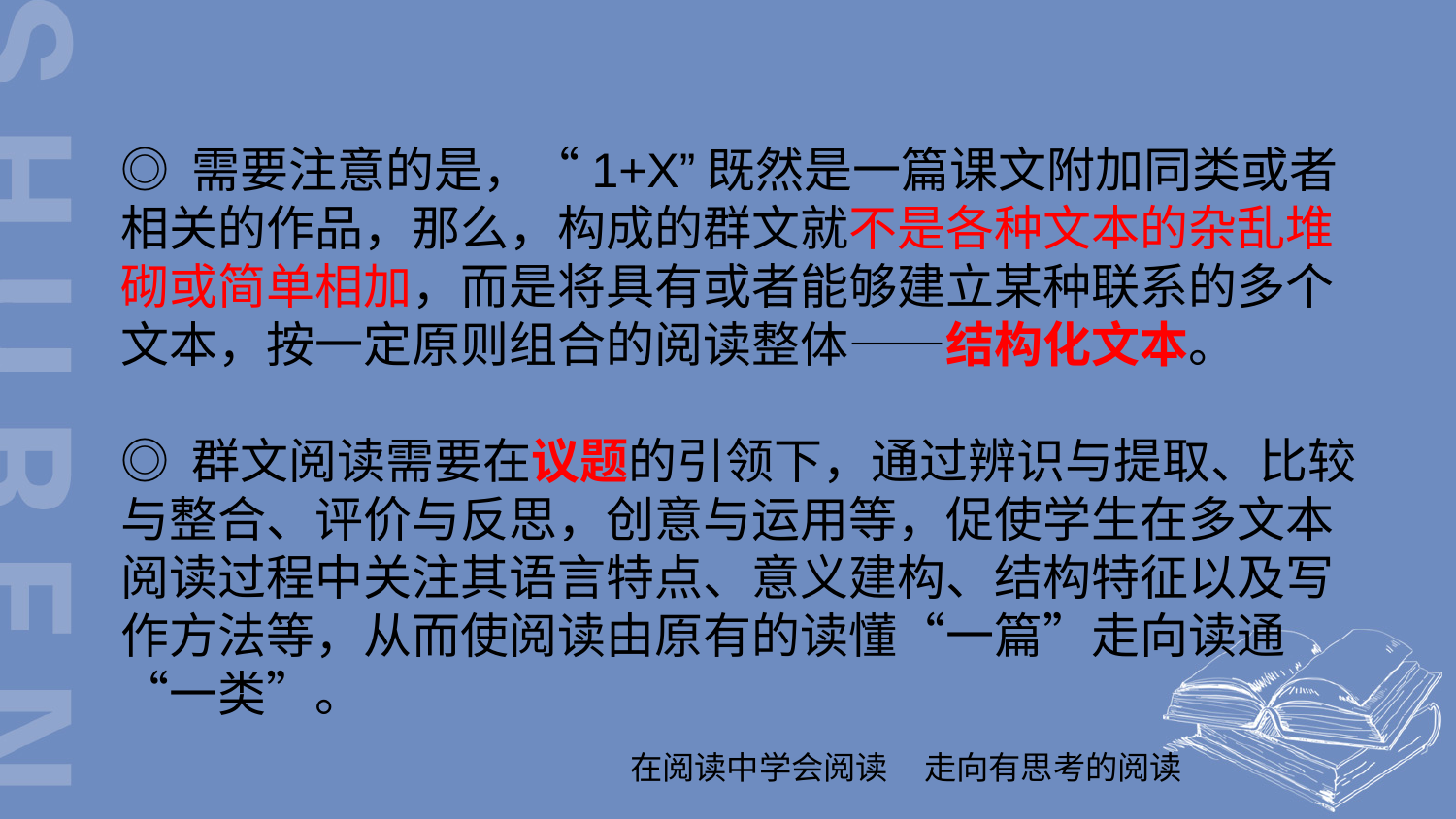

◎ 需要注意的是，“1+X”既然是一篇课文附加同类或者相关的作品，那么，构成的群文就不是各种文本的杂乱堆砌或简单相加，而是将具有或者能够建立某种联系的多个文本，按一定原则组合的阅读整体——结构化文本。

◎ 群文阅读需要在议题的引领下，通过辨识与提取、比较与整合、评价与反思，创意与运用等，促使学生在多文本阅读过程中关注其语言特点、意义建构、结构特征以及写作方法等，从而使阅读由原有的读懂“一篇”走向读通“一类”。